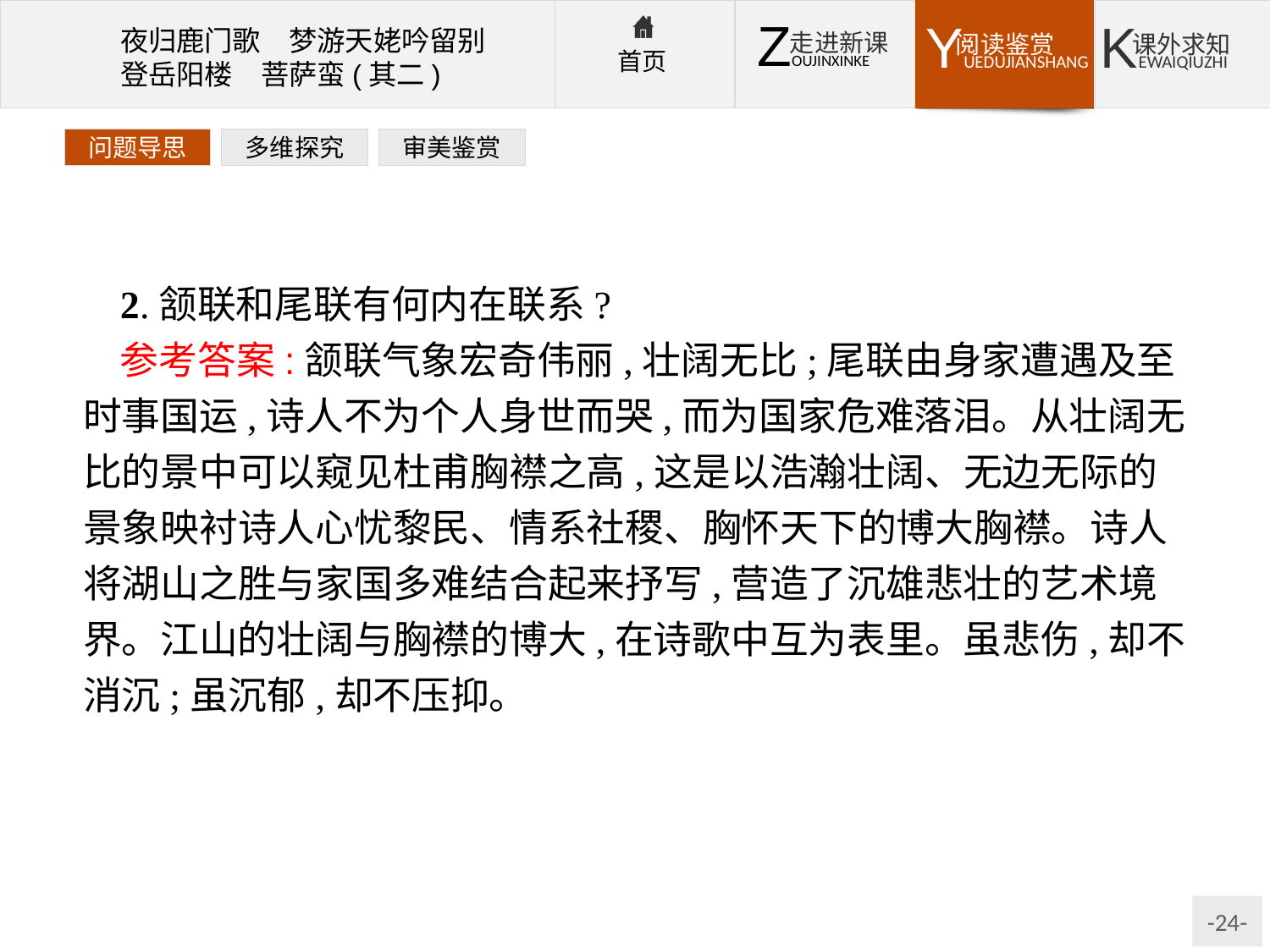

问题导思
多维探究
审美鉴赏
2.颔联和尾联有何内在联系?
参考答案:颔联气象宏奇伟丽,壮阔无比;尾联由身家遭遇及至时事国运,诗人不为个人身世而哭,而为国家危难落泪。从壮阔无比的景中可以窥见杜甫胸襟之高,这是以浩瀚壮阔、无边无际的景象映衬诗人心忧黎民、情系社稷、胸怀天下的博大胸襟。诗人将湖山之胜与家国多难结合起来抒写,营造了沉雄悲壮的艺术境界。江山的壮阔与胸襟的博大,在诗歌中互为表里。虽悲伤,却不消沉;虽沉郁,却不压抑。